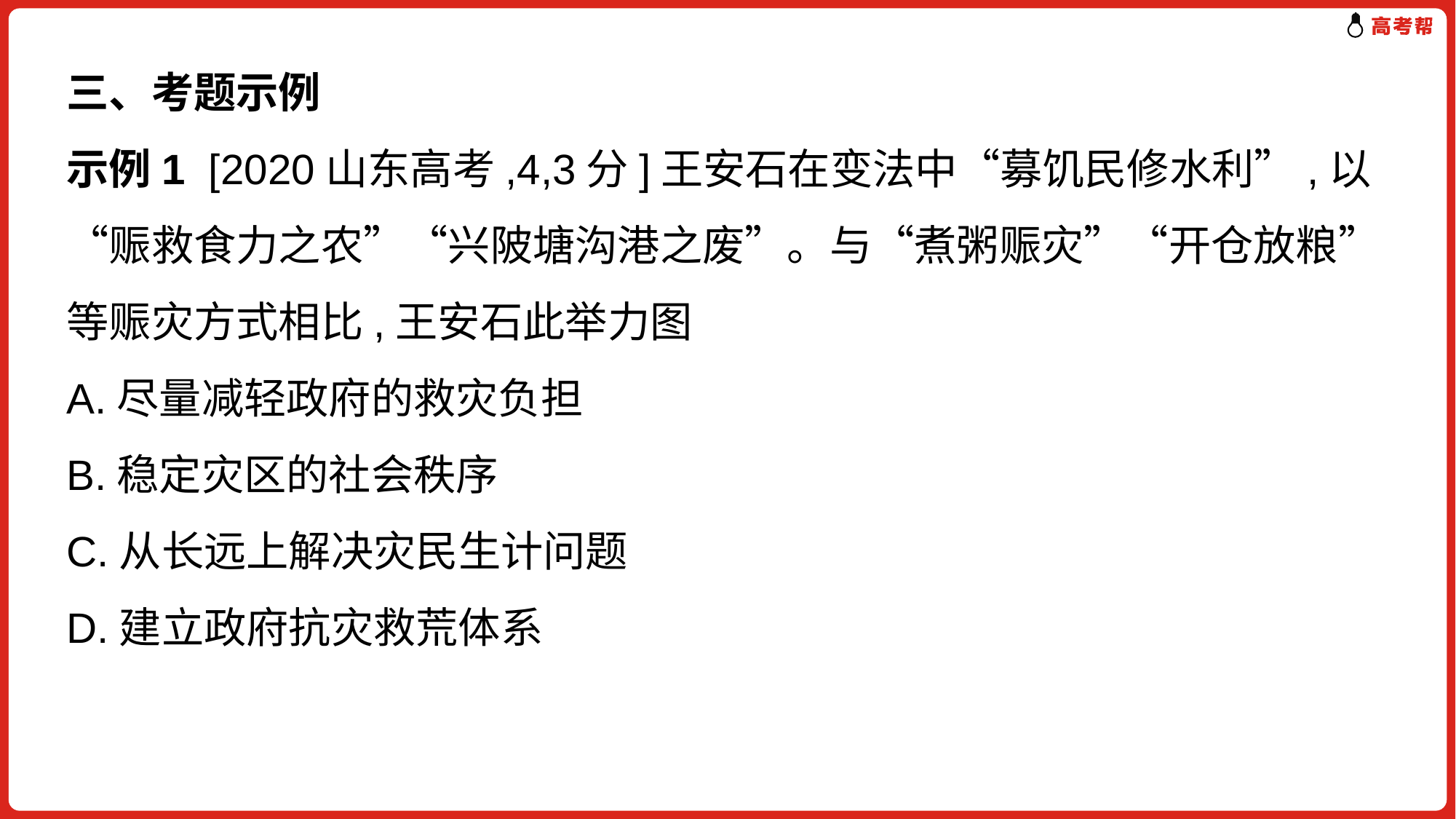

三、考题示例
示例1  [2020山东高考,4,3分]王安石在变法中“募饥民修水利”,以“赈救食力之农”“兴陂塘沟港之废”。与“煮粥赈灾”“开仓放粮”等赈灾方式相比,王安石此举力图
A.尽量减轻政府的救灾负担
B.稳定灾区的社会秩序
C.从长远上解决灾民生计问题
D.建立政府抗灾救荒体系